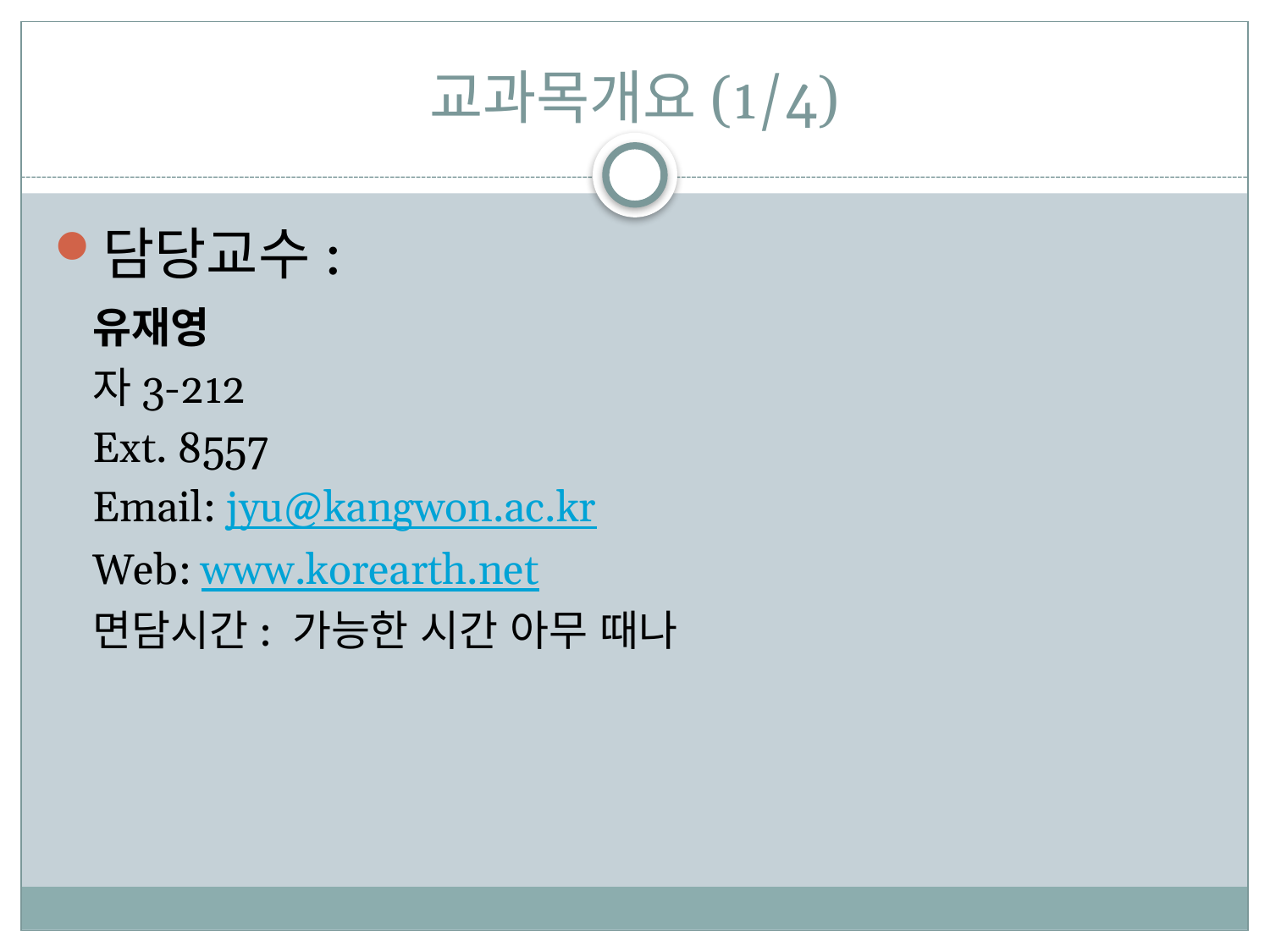

# 교과목개요(1/4)
담당교수:
	유재영
	자3-212
	Ext. 8557
	Email: jyu@kangwon.ac.kr
	Web: www.korearth.net
	면담시간: 가능한 시간 아무 때나